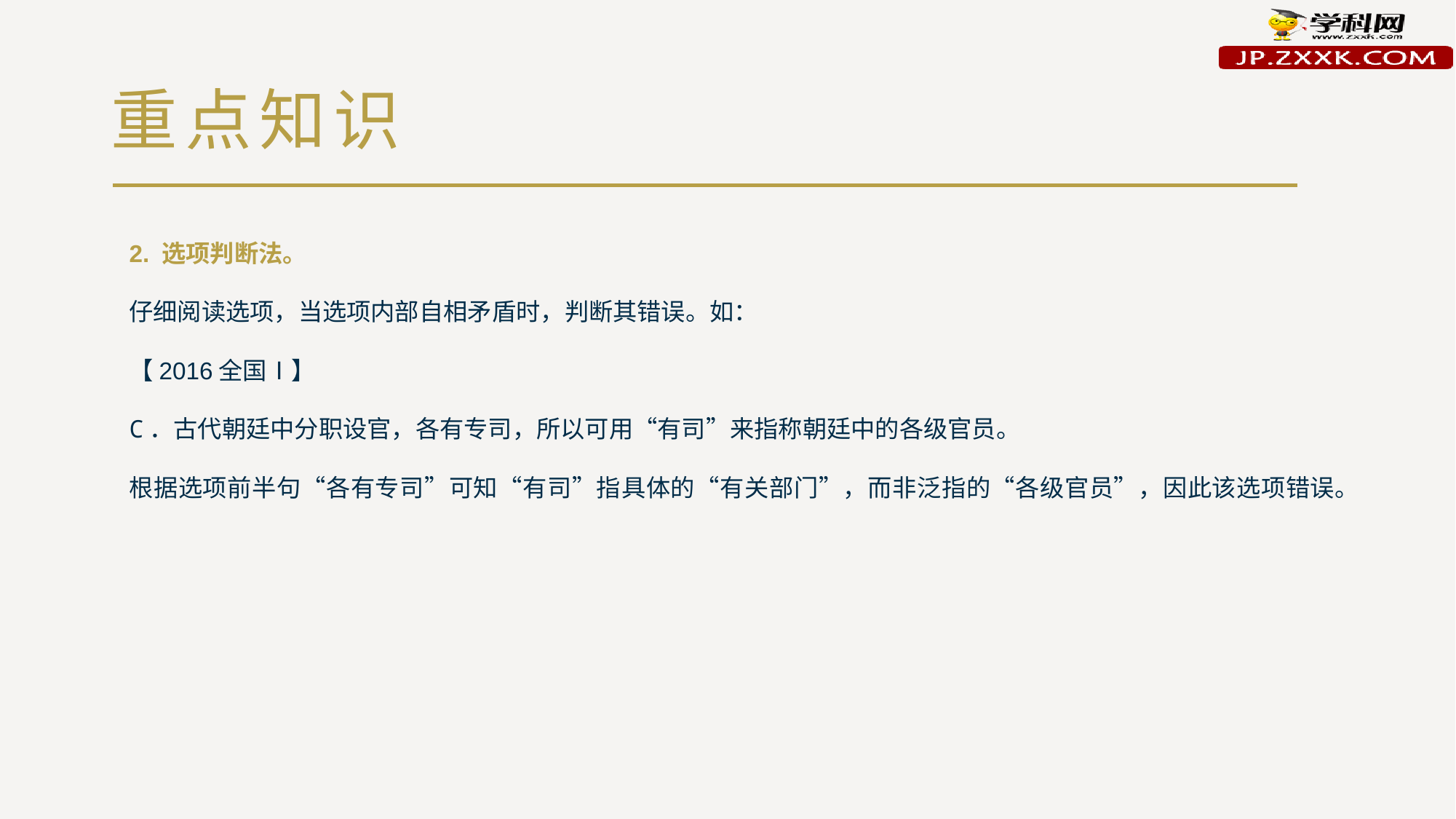

# 重点知识
2. 选项判断法。
仔细阅读选项，当选项内部自相矛盾时，判断其错误。如：
【2016全国Ⅰ】
C．古代朝廷中分职设官，各有专司，所以可用“有司”来指称朝廷中的各级官员。
根据选项前半句“各有专司”可知“有司”指具体的“有关部门”，而非泛指的“各级官员”，因此该选项错误。